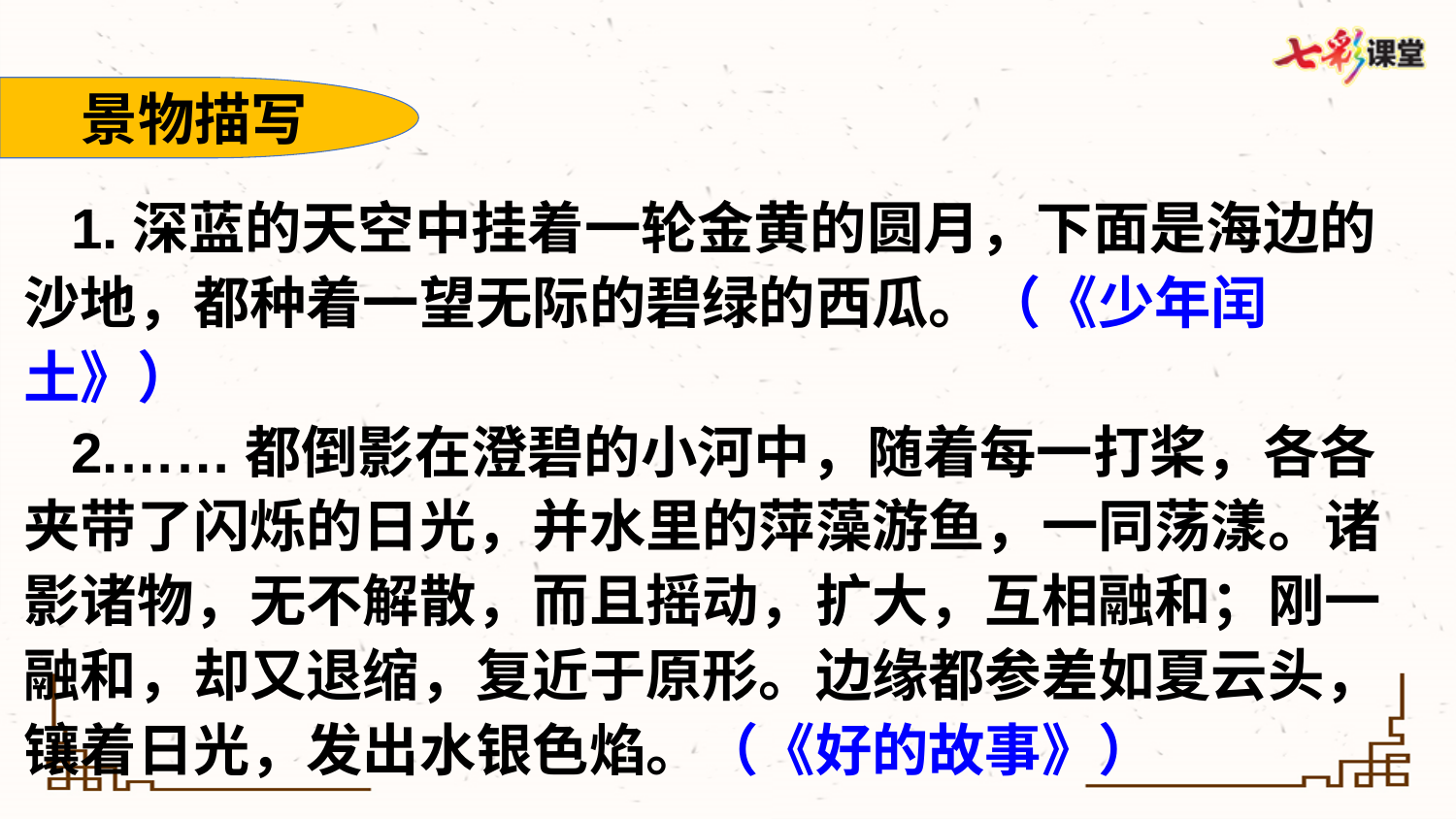

景物描写
   1.深蓝的天空中挂着一轮金黄的圆月，下面是海边的沙地，都种着一望无际的碧绿的西瓜。（《少年闰土》）
   2.……都倒影在澄碧的小河中，随着每一打桨，各各夹带了闪烁的日光，并水里的萍藻游鱼，一同荡漾。诸影诸物，无不解散，而且摇动，扩大，互相融和；刚一融和，却又退缩，复近于原形。边缘都参差如夏云头，镶着日光，发出水银色焰。（《好的故事》）